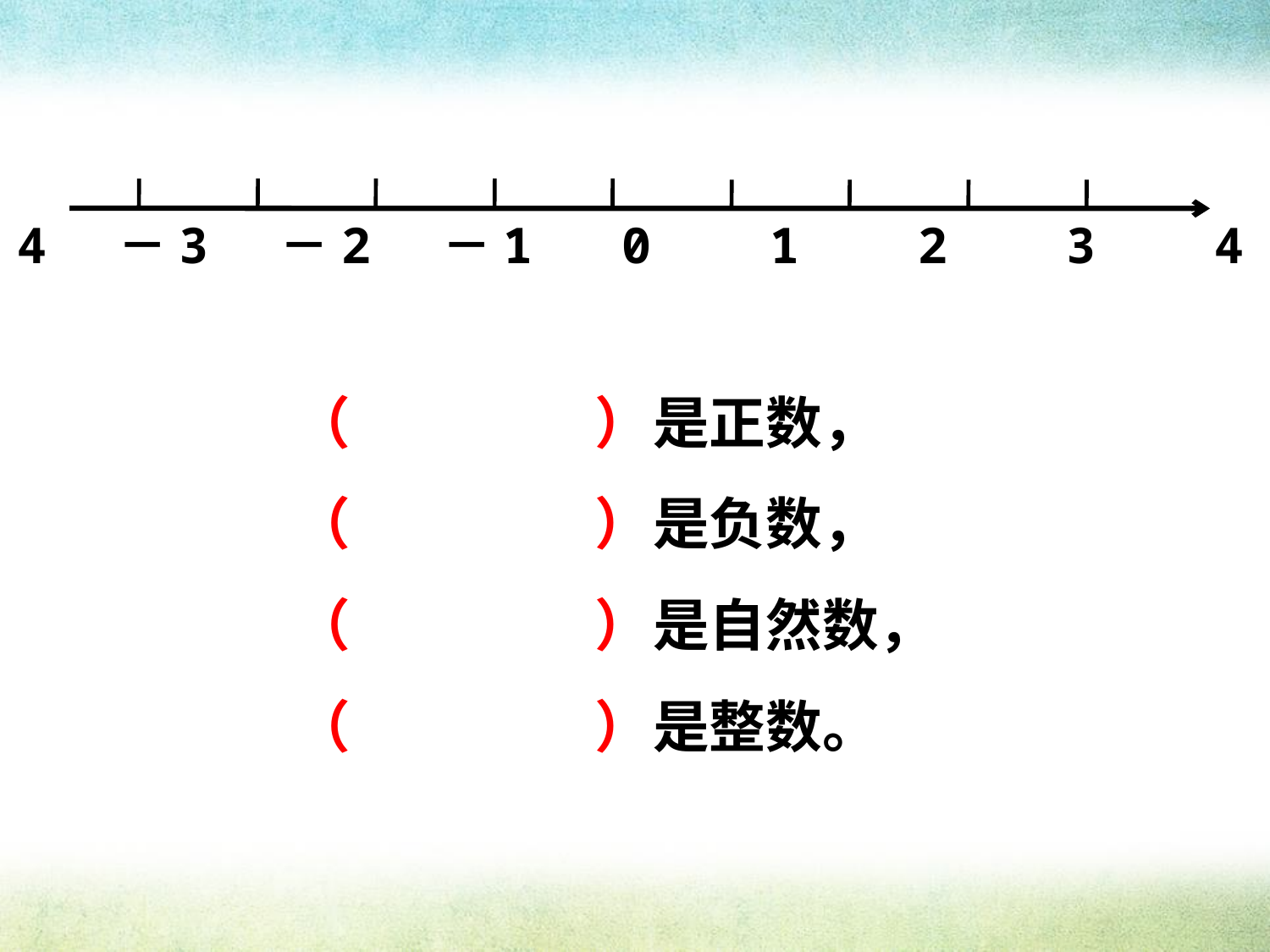

－4  －3  －2  －1   0    1    2    3    4
（                   ）是正数，
（                   ）是负数，
（                   ）是自然数，
（                   ）是整数。